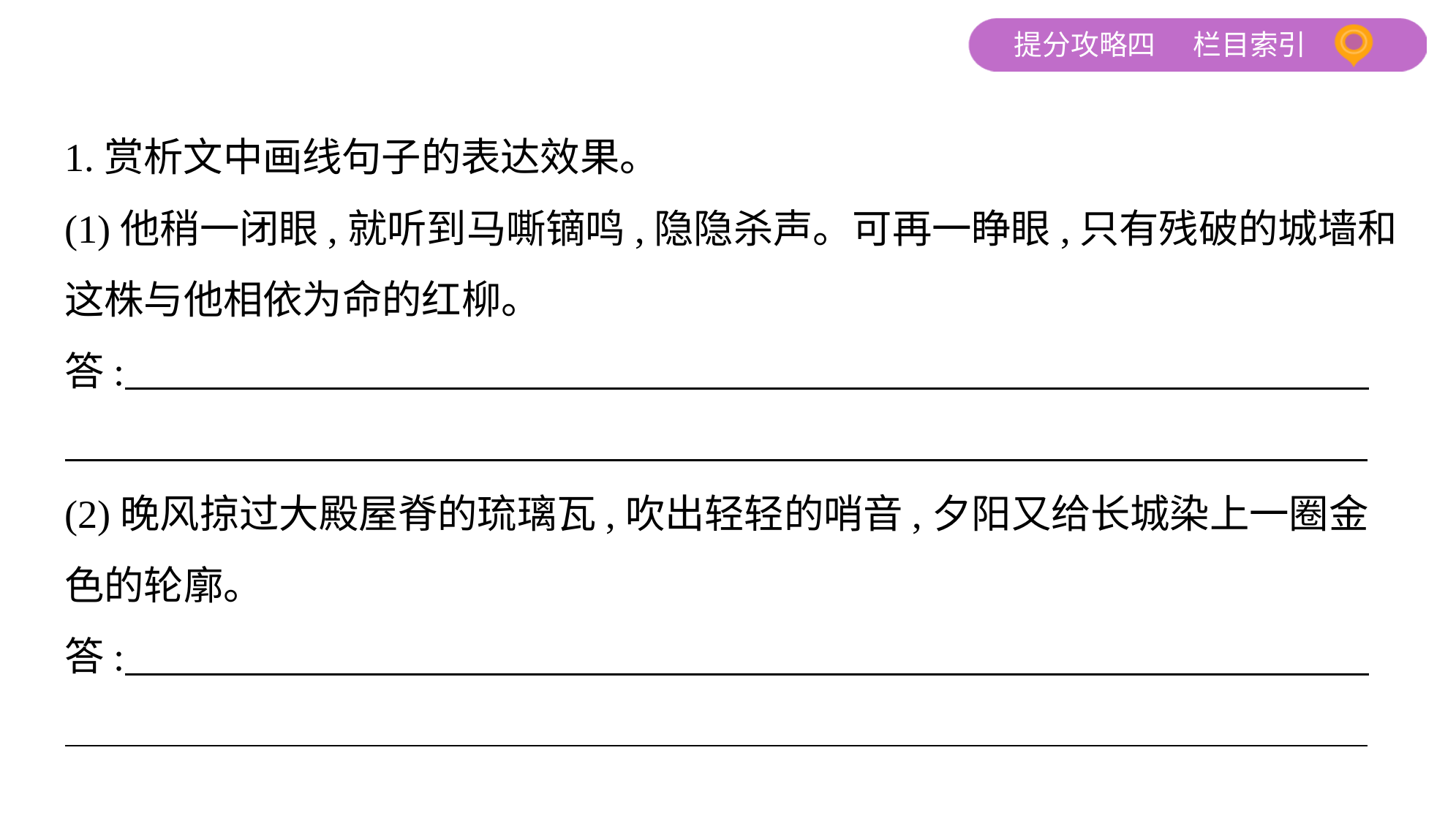

1.赏析文中画线句子的表达效果。
(1)他稍一闭眼,就听到马嘶镝鸣,隐隐杀声。可再一睁眼,只有残破的城墙和
这株与他相依为命的红柳。
答:

(2)晚风掠过大殿屋脊的琉璃瓦,吹出轻轻的哨音,夕阳又给长城染上一圈金
色的轮廓。
答: